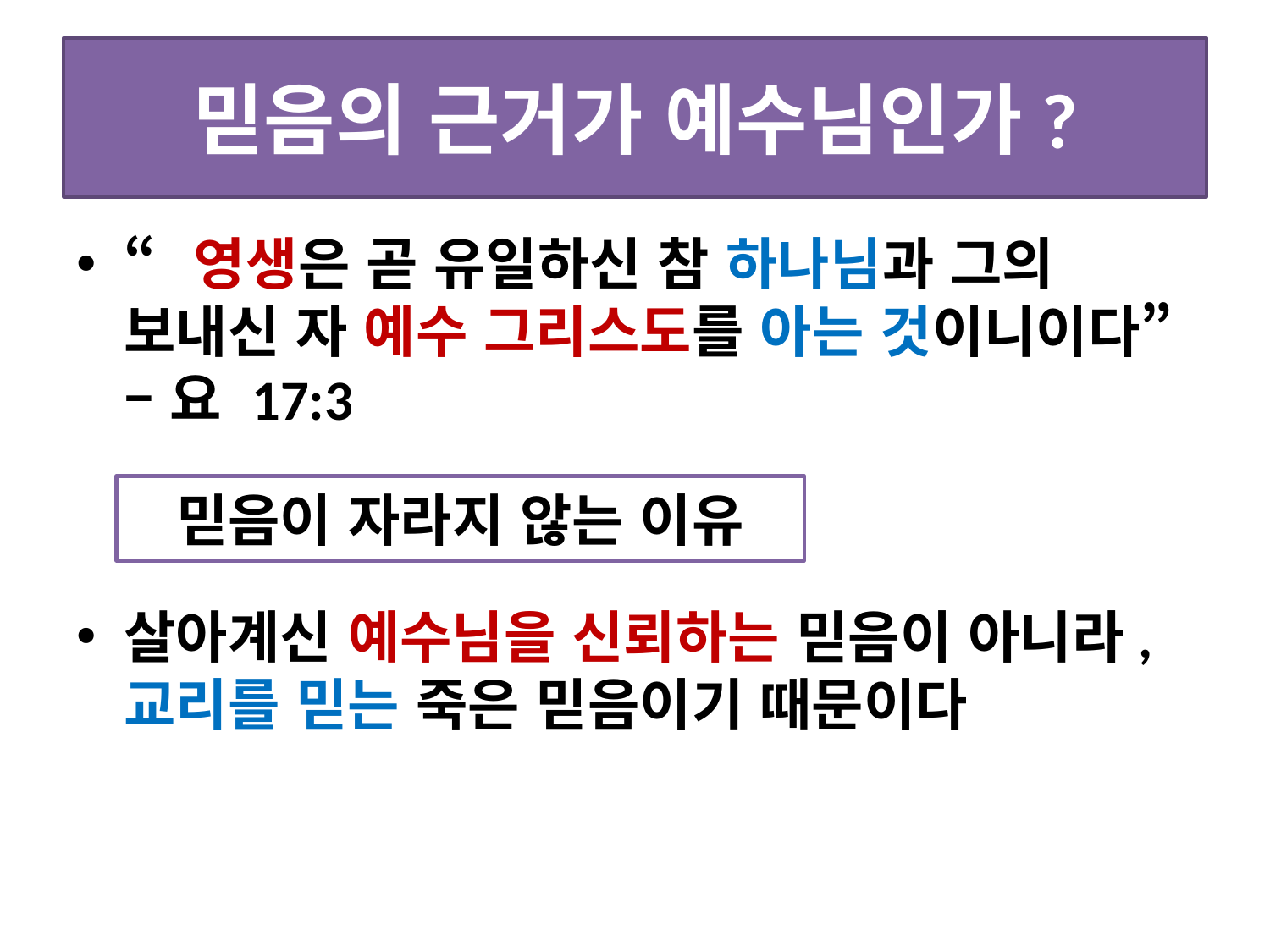

# 믿음의 근거가 예수님인가?
“영생은 곧 유일하신 참 하나님과 그의 보내신 자 예수 그리스도를 아는 것이니이다” – 요 17:3

살아계신 예수님을 신뢰하는 믿음이 아니라, 교리를 믿는 죽은 믿음이기 때문이다
믿음이 자라지 않는 이유